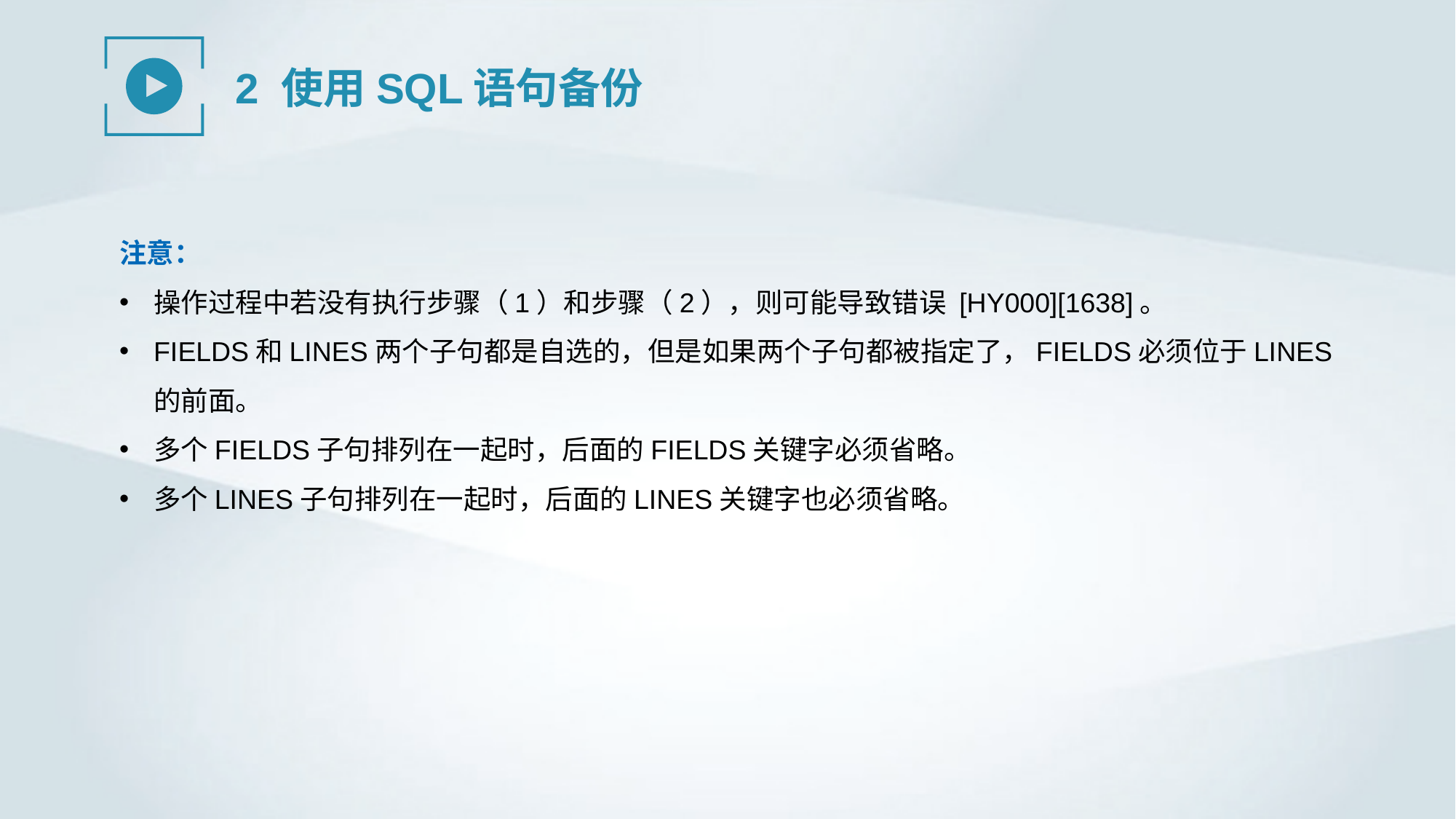

2 使用SQL语句备份
注意：
操作过程中若没有执行步骤（1）和步骤（2），则可能导致错误 [HY000][1638]。
FIELDS和LINES两个子句都是自选的，但是如果两个子句都被指定了，FIELDS必须位于LINES的前面。
多个FIELDS子句排列在一起时，后面的FIELDS关键字必须省略。
多个LINES子句排列在一起时，后面的LINES关键字也必须省略。